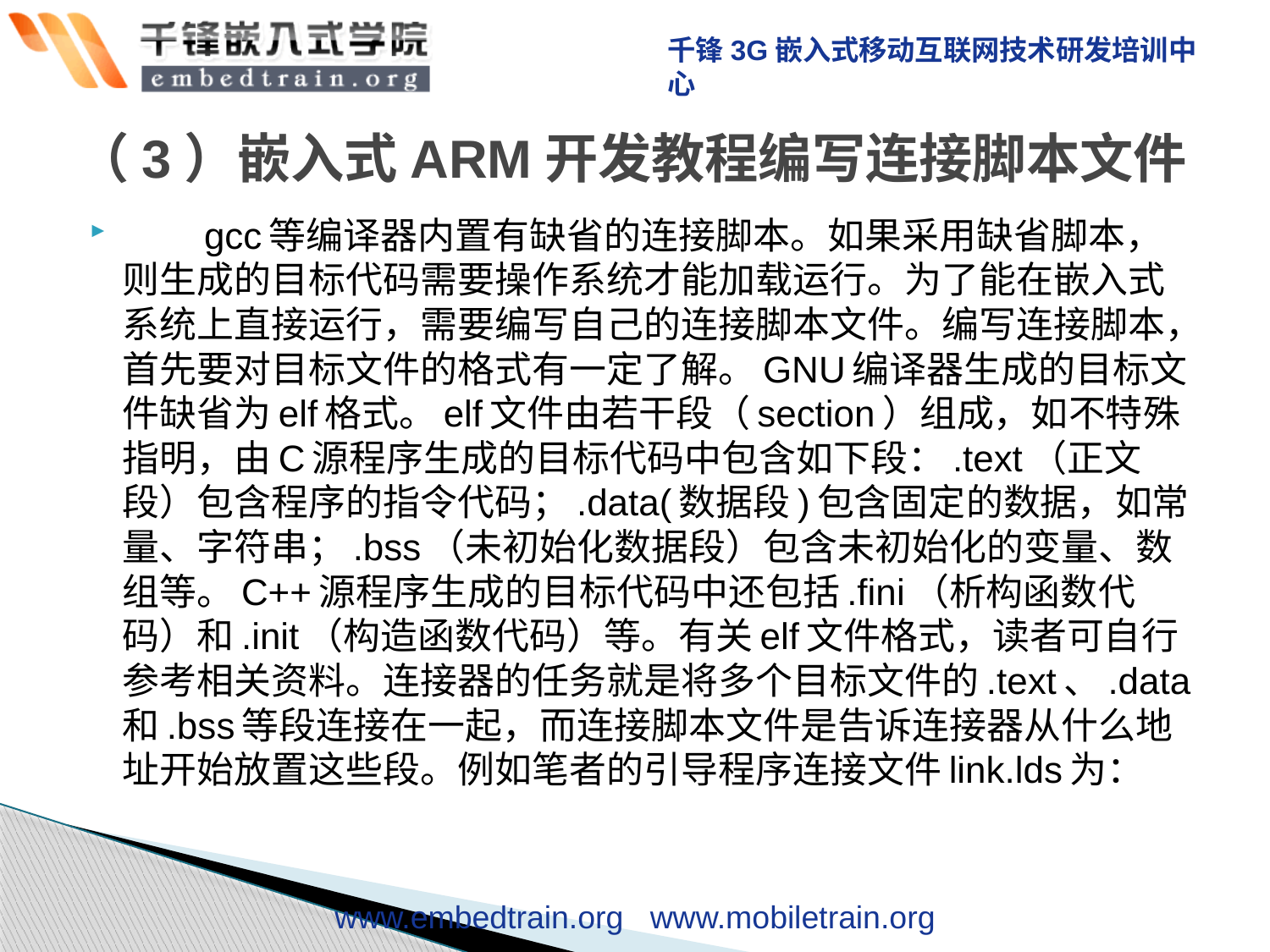

# （3）嵌入式ARM开发教程编写连接脚本文件
　　gcc等编译器内置有缺省的连接脚本。如果采用缺省脚本，则生成的目标代码需要操作系统才能加载运行。为了能在嵌入式系统上直接运行，需要编写自己的连接脚本文件。编写连接脚本，首先要对目标文件的格式有一定了解。GNU编译器生成的目标文件缺省为elf格式。elf文件由若干段（section）组成，如不特殊指明，由C源程序生成的目标代码中包含如下段：.text（正文段）包含程序的指令代码；.data(数据段)包含固定的数据，如常量、字符串；.bss（未初始化数据段）包含未初始化的变量、数组等。C++源程序生成的目标代码中还包括.fini（析构函数代码）和.init（构造函数代码）等。有关elf文件格式，读者可自行参考相关资料。连接器的任务就是将多个目标文件的.text、.data和.bss等段连接在一起，而连接脚本文件是告诉连接器从什么地址开始放置这些段。例如笔者的引导程序连接文件link.lds为：